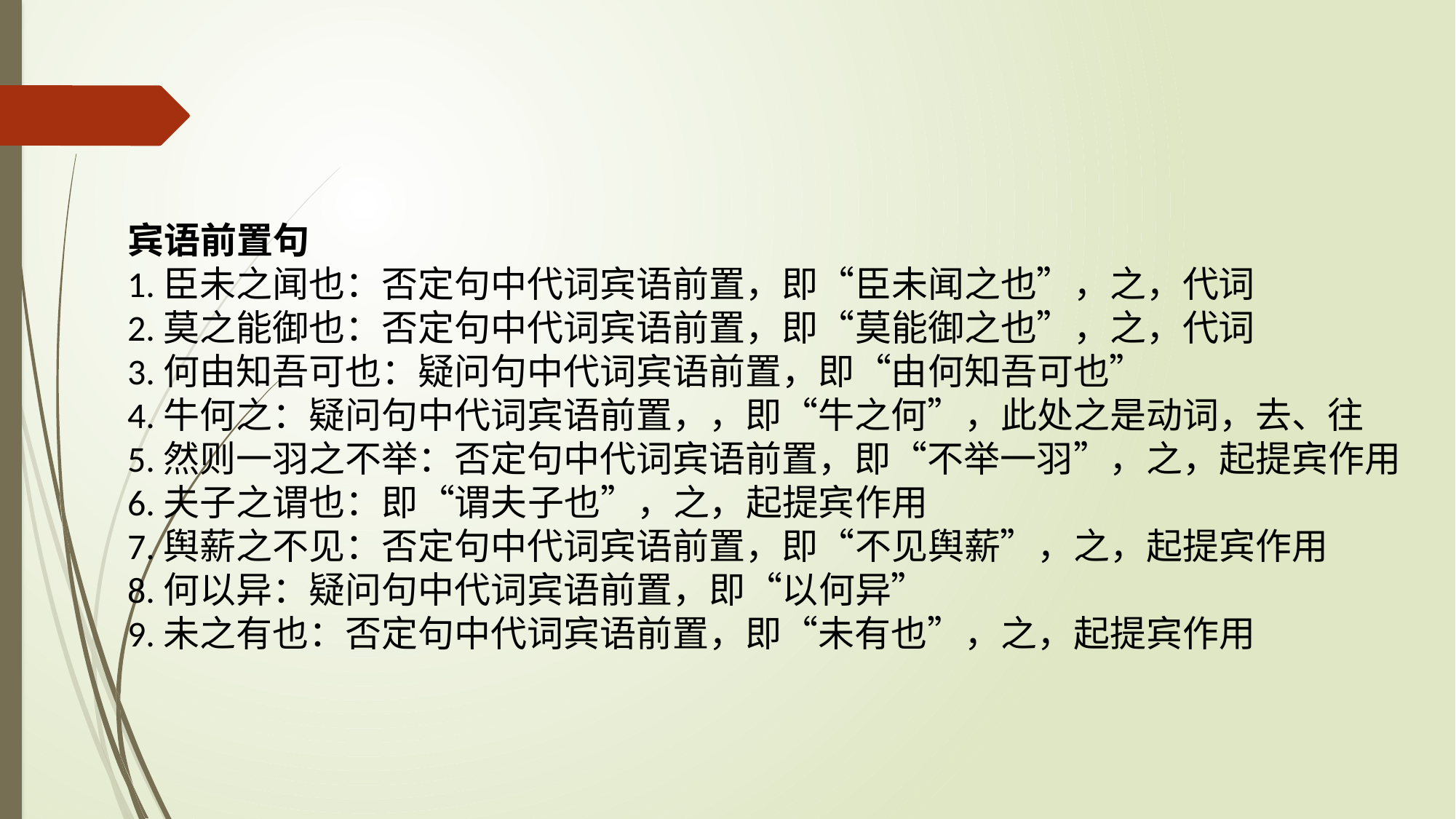

宾语前置句
1.臣未之闻也：否定句中代词宾语前置，即“臣未闻之也”，之，代词
2.莫之能御也：否定句中代词宾语前置，即“莫能御之也”，之，代词
3.何由知吾可也：疑问句中代词宾语前置，即“由何知吾可也”
4.牛何之：疑问句中代词宾语前置，，即“牛之何”，此处之是动词，去、往
5.然则一羽之不举：否定句中代词宾语前置，即“不举一羽”，之，起提宾作用
6.夫子之谓也：即“谓夫子也”，之，起提宾作用
7.舆薪之不见：否定句中代词宾语前置，即“不见舆薪”，之，起提宾作用
8.何以异：疑问句中代词宾语前置，即“以何异”
9.未之有也：否定句中代词宾语前置，即“未有也”，之，起提宾作用